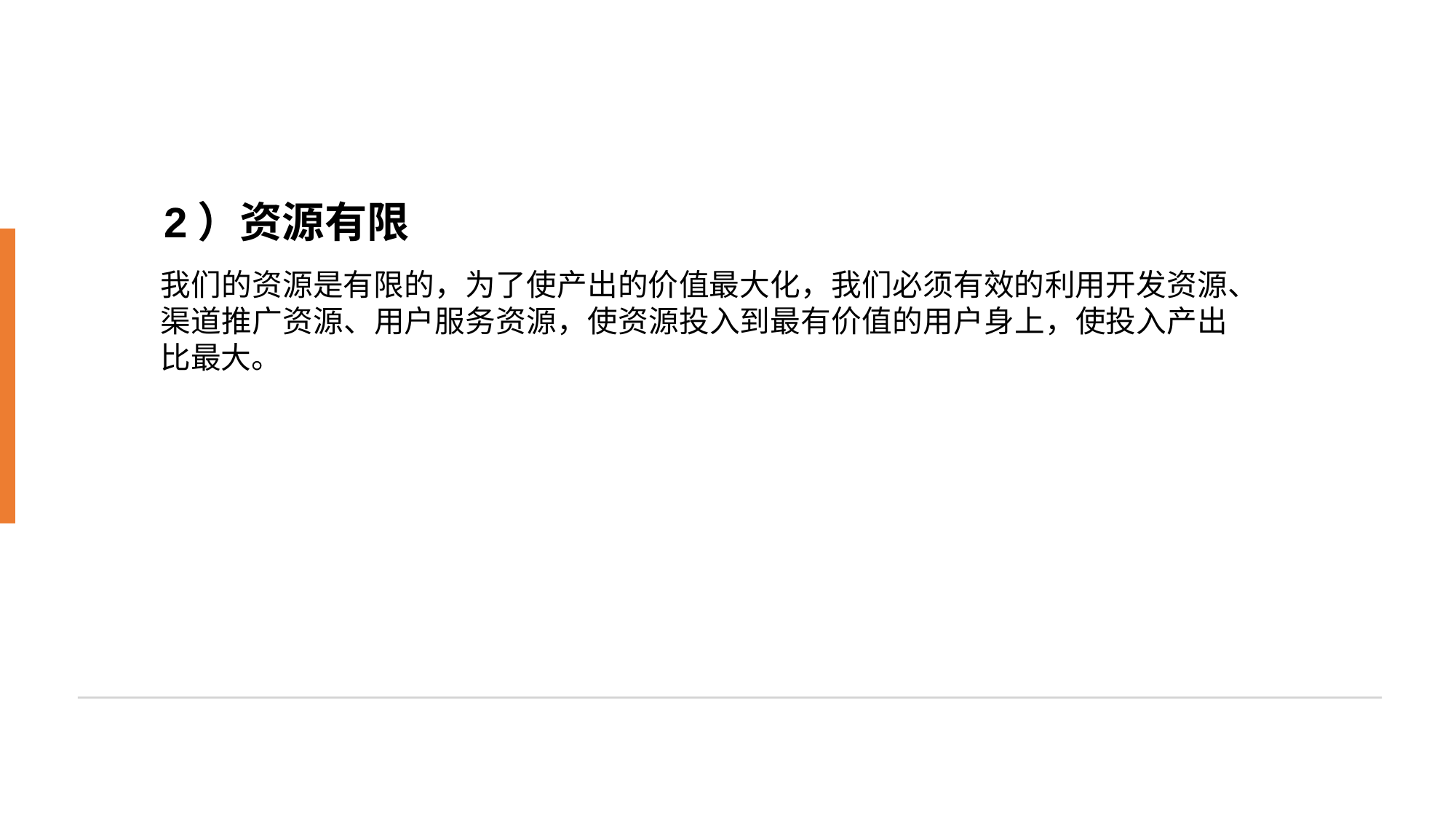

2）资源有限

我们的资源是有限的，为了使产出的价值最大化，我们必须有效的利用开发资源、渠道推广资源、用户服务资源，使资源投入到最有价值的用户身上，使投入产出比最大。